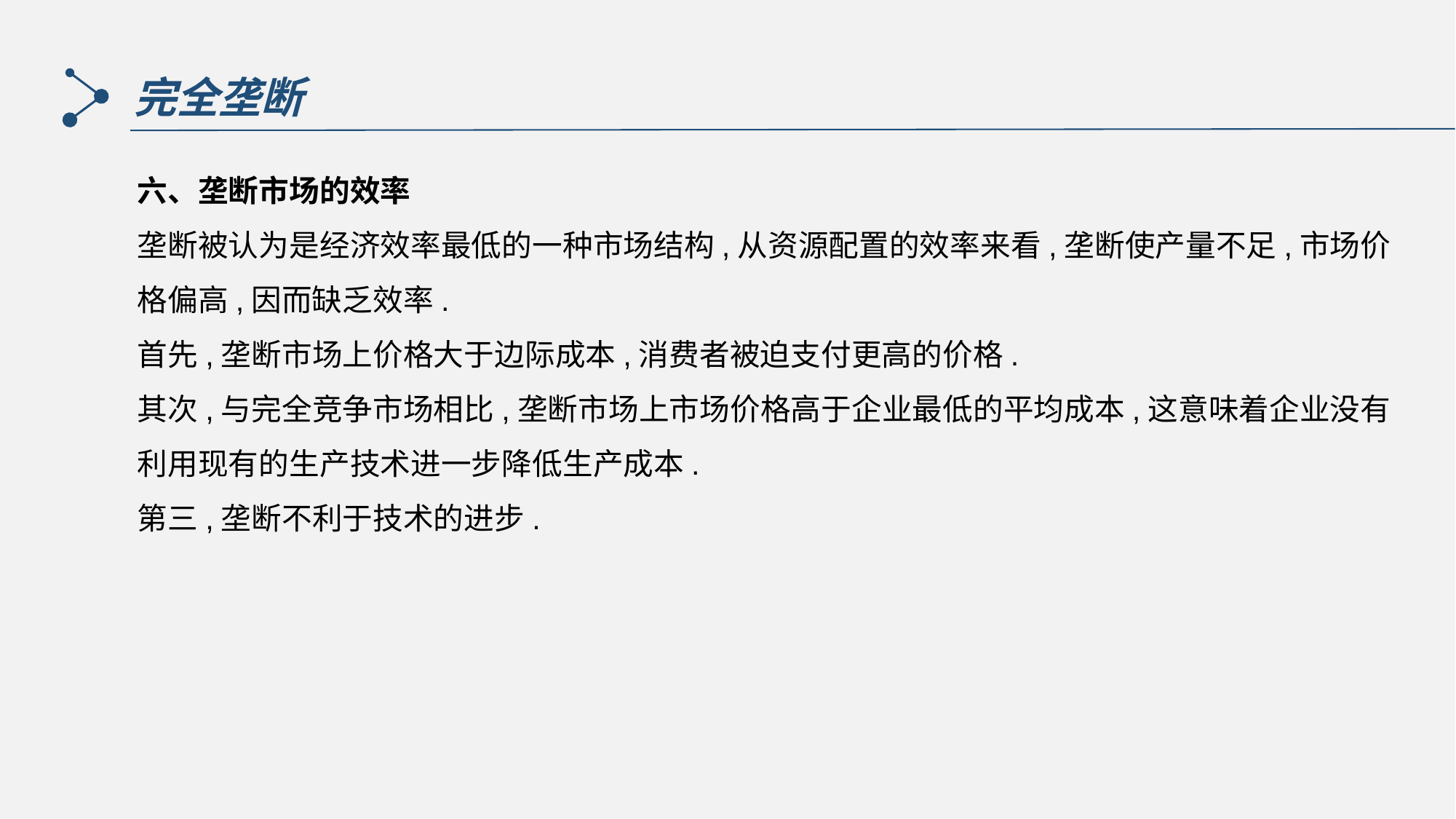

完全垄断
六、垄断市场的效率
垄断被认为是经济效率最低的一种市场结构,从资源配置的效率来看,垄断使产量不足,市场价格偏高,因而缺乏效率.
首先,垄断市场上价格大于边际成本,消费者被迫支付更高的价格.
其次,与完全竞争市场相比,垄断市场上市场价格高于企业最低的平均成本,这意味着企业没有利用现有的生产技术进一步降低生产成本.
第三,垄断不利于技术的进步.